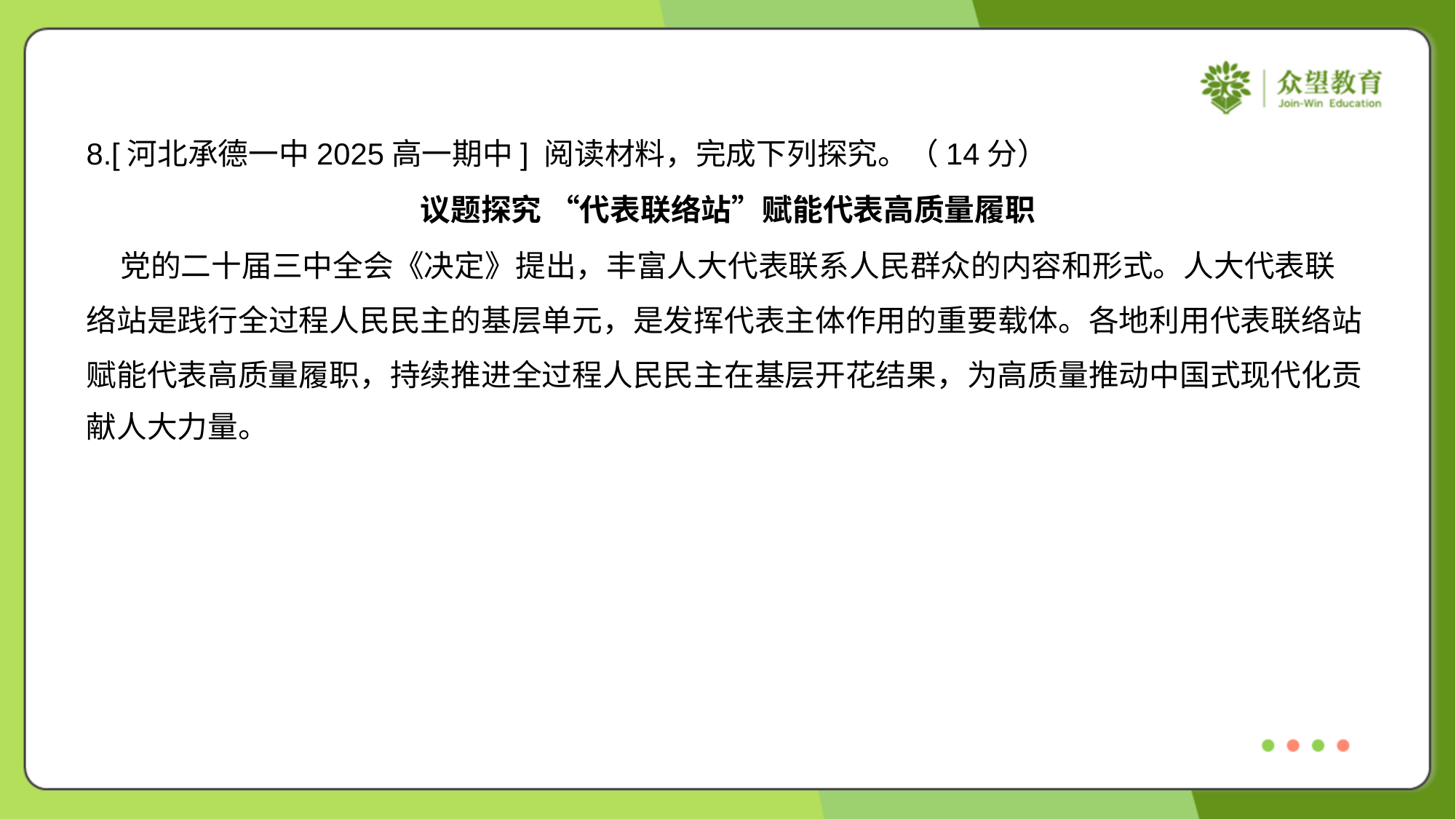

8.[河北承德一中2025高一期中] 阅读材料，完成下列探究。（14分）
议题探究 “代表联络站”赋能代表高质量履职
    党的二十届三中全会《决定》提出，丰富人大代表联系人民群众的内容和形式。人大代表联
络站是践行全过程人民民主的基层单元，是发挥代表主体作用的重要载体。各地利用代表联络站
赋能代表高质量履职，持续推进全过程人民民主在基层开花结果，为高质量推动中国式现代化贡
献人大力量。